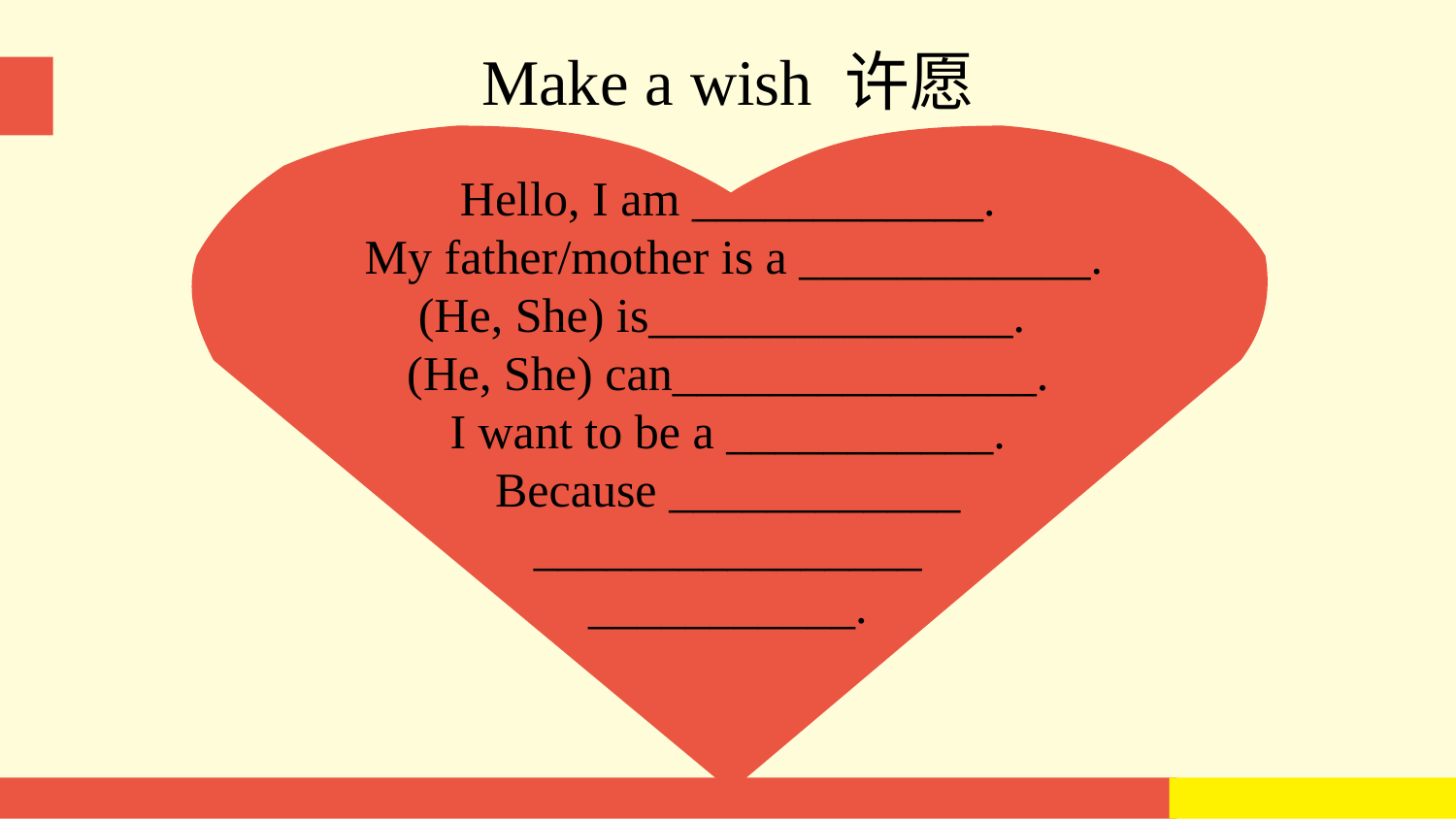

Make a wish 许愿

Hello, I am ____________.
 My father/mother is a ____________.
(He, She) is_______________.
(He, She) can_______________.
I want to be a ___________.
Because ____________
________________
___________.
Tip:
When you read, pay attention to(注意) the intonation(语调).